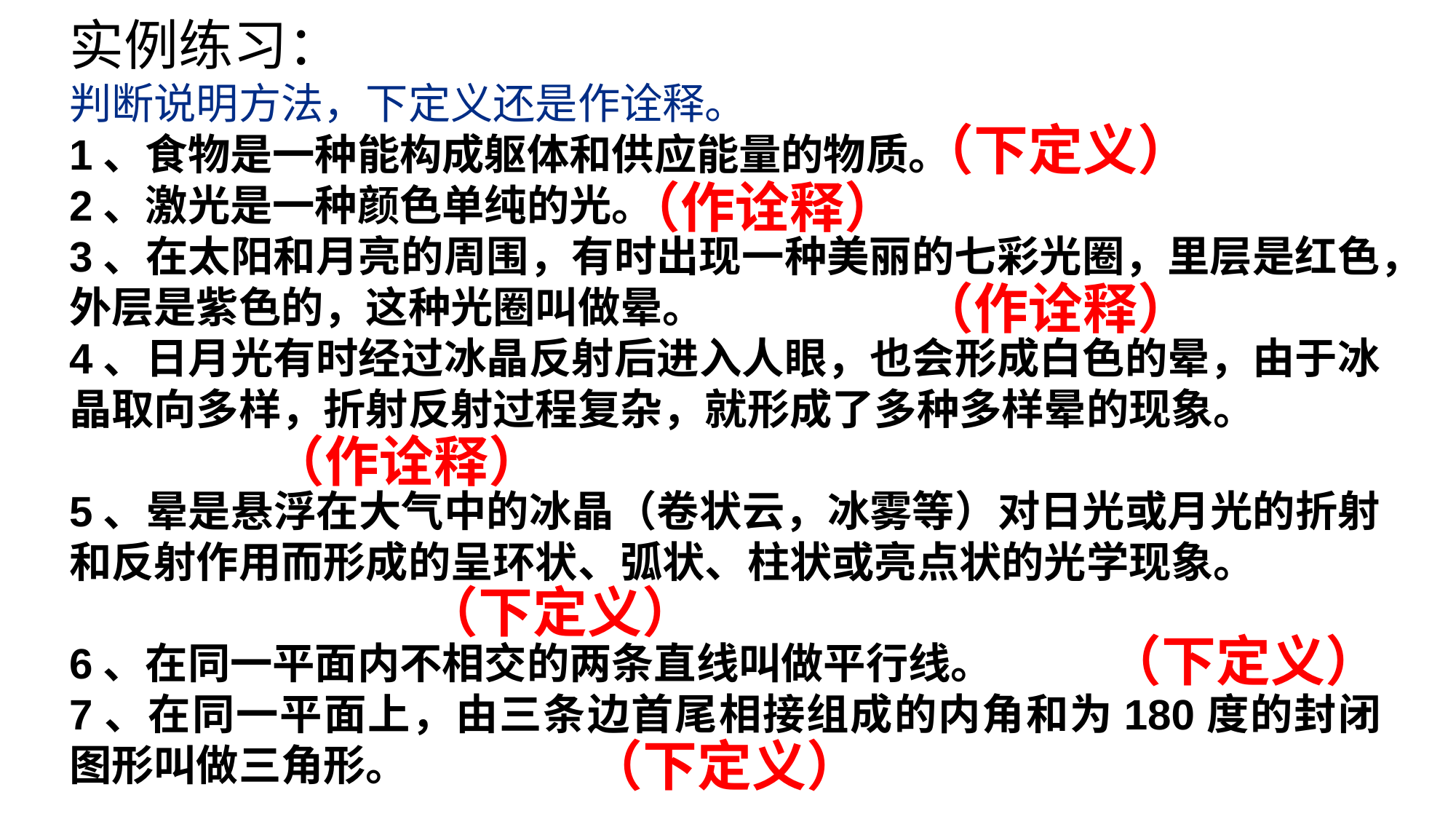

实例练习：
判断说明方法，下定义还是作诠释。
1、食物是一种能构成躯体和供应能量的物质。
2、激光是一种颜色单纯的光。
3、在太阳和月亮的周围，有时出现一种美丽的七彩光圈，里层是红色，外层是紫色的，这种光圈叫做晕。
4、日月光有时经过冰晶反射后进入人眼，也会形成白色的晕，由于冰晶取向多样，折射反射过程复杂，就形成了多种多样晕的现象。

5、晕是悬浮在大气中的冰晶（卷状云，冰雾等）对日光或月光的折射和反射作用而形成的呈环状、弧状、柱状或亮点状的光学现象。

6、在同一平面内不相交的两条直线叫做平行线。
7、在同一平面上，由三条边首尾相接组成的内角和为180度的封闭图形叫做三角形。
（下定义）
（作诠释）
（作诠释）
（作诠释）
（下定义）
（下定义）
（下定义）